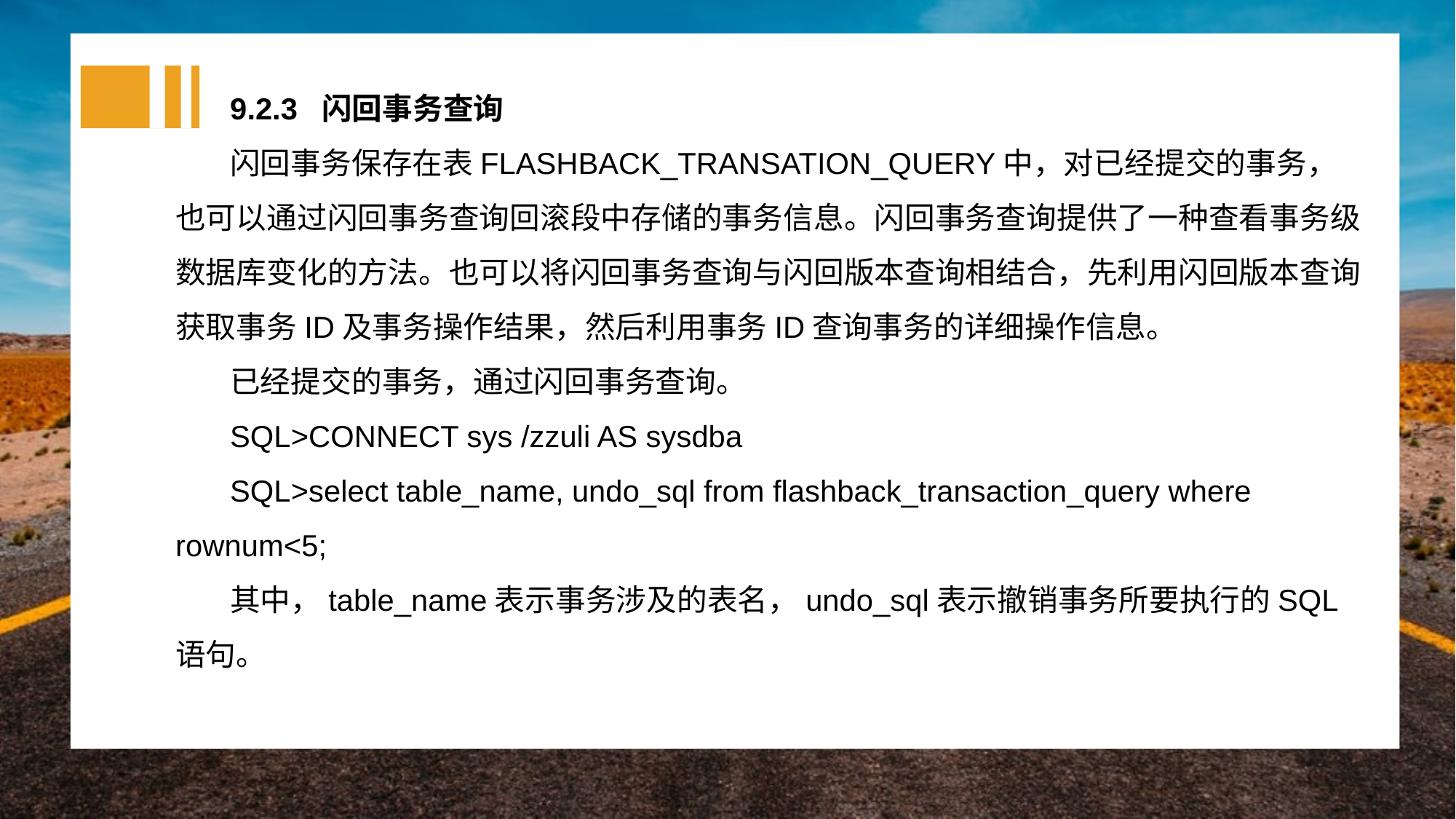

9.2.3  闪回事务查询
闪回事务保存在表FLASHBACK_TRANSATION_QUERY中，对已经提交的事务，也可以通过闪回事务查询回滚段中存储的事务信息。闪回事务查询提供了一种查看事务级数据库变化的方法。也可以将闪回事务查询与闪回版本查询相结合，先利用闪回版本查询获取事务ID及事务操作结果，然后利用事务ID查询事务的详细操作信息。
已经提交的事务，通过闪回事务查询。
SQL>CONNECT sys /zzuli AS sysdba
SQL>select table_name, undo_sql from flashback_transaction_query where rownum<5;
其中，table_name表示事务涉及的表名，undo_sql表示撤销事务所要执行的SQL语句。